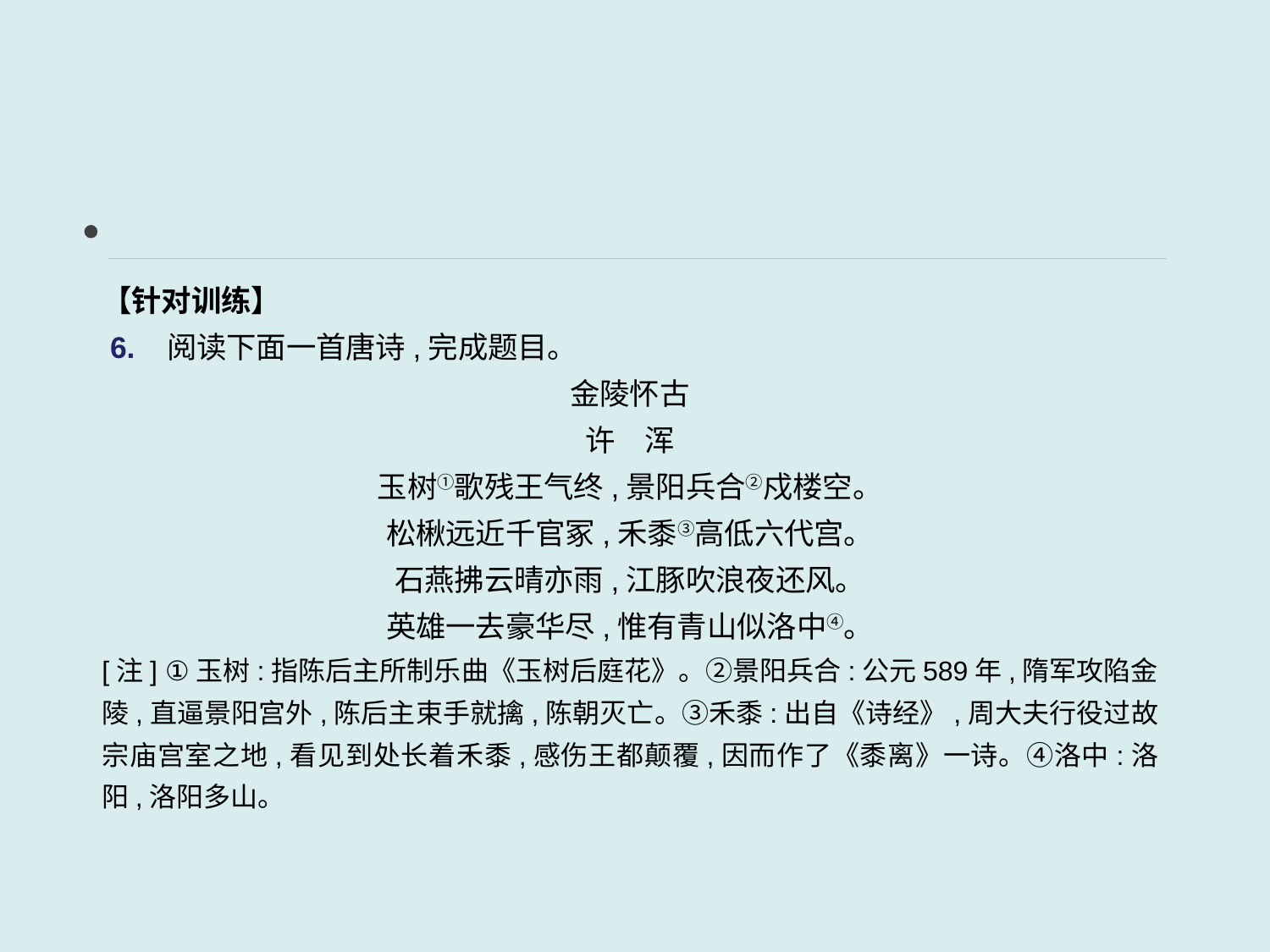

【针对训练】
 6.   阅读下面一首唐诗,完成题目。
金陵怀古
许　浑
玉树①歌残王气终,景阳兵合②戍楼空。
松楸远近千官冢,禾黍③高低六代宫。
石燕拂云晴亦雨,江豚吹浪夜还风。
英雄一去豪华尽,惟有青山似洛中④。
[注] ①玉树:指陈后主所制乐曲《玉树后庭花》。②景阳兵合:公元589年,隋军攻陷金陵,直逼景阳宫外,陈后主束手就擒,陈朝灭亡。③禾黍:出自《诗经》,周大夫行役过故宗庙宫室之地,看见到处长着禾黍,感伤王都颠覆,因而作了《黍离》一诗。④洛中:洛阳,洛阳多山。